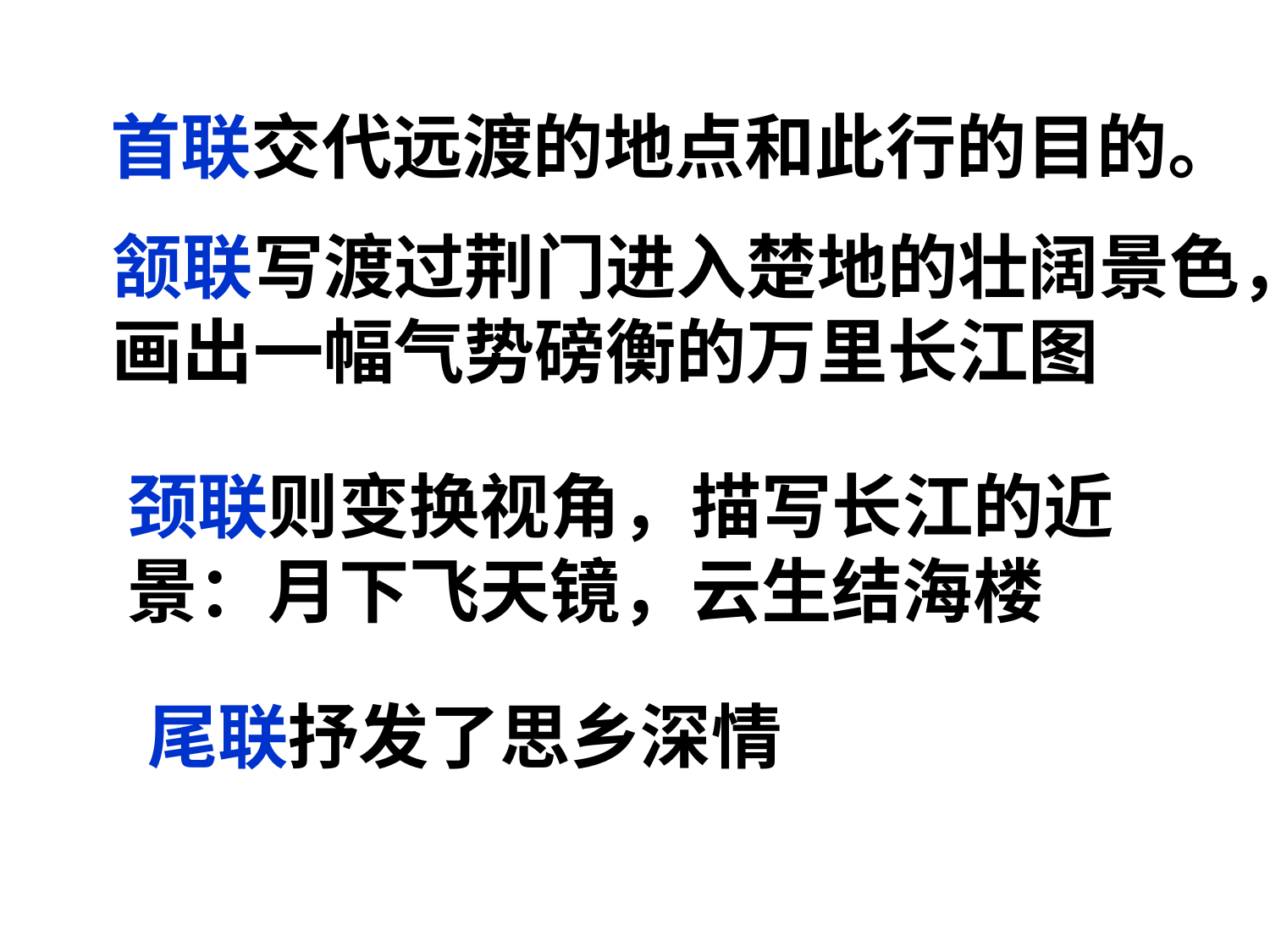

首联交代远渡的地点和此行的目的。
颔联写渡过荆门进入楚地的壮阔景色，画出一幅气势磅衡的万里长江图
颈联则变换视角，描写长江的近   景：月下飞天镜，云生结海楼
尾联抒发了思乡深情